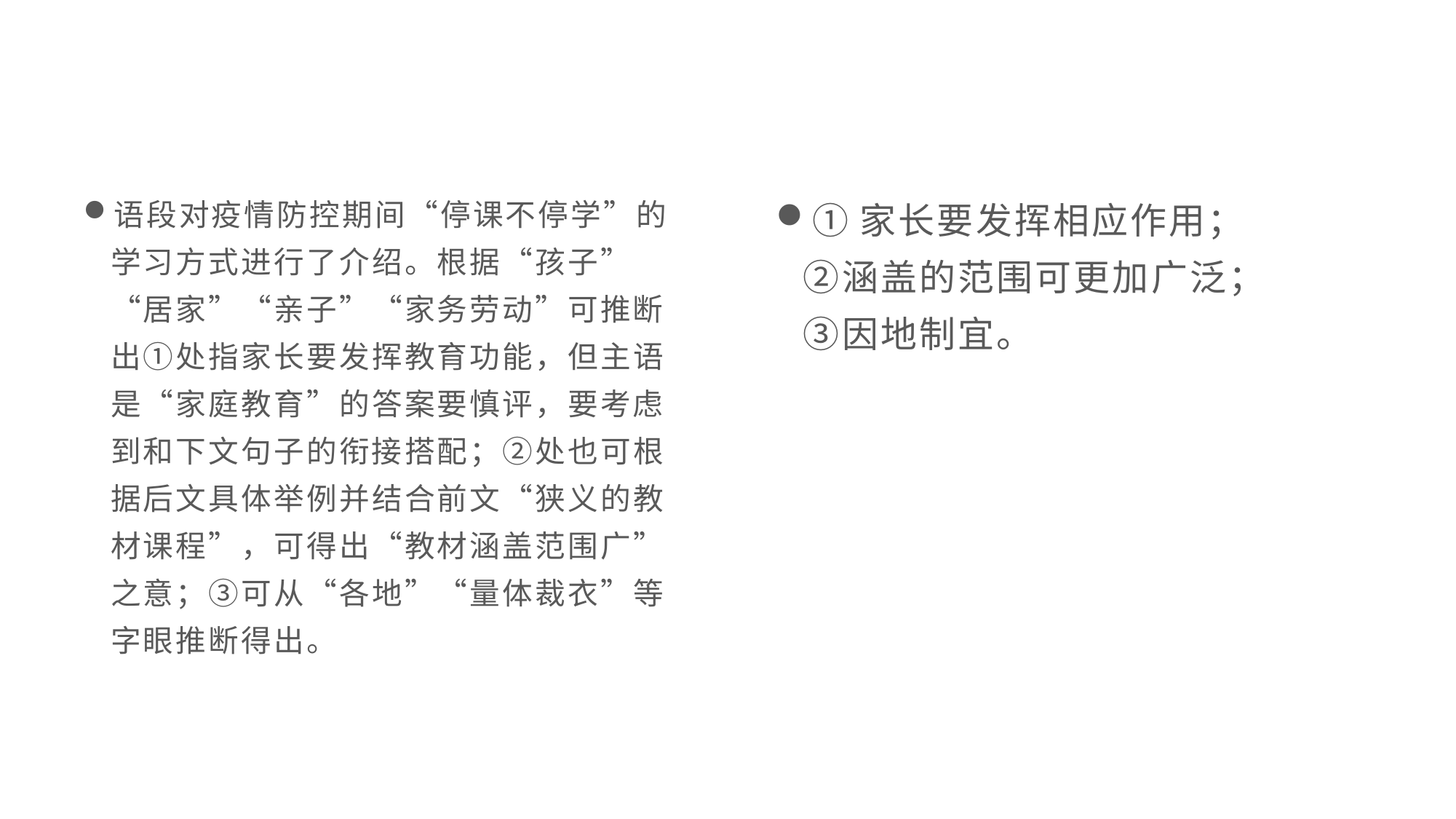

#
语段对疫情防控期间“停课不停学”的学习方式进行了介绍。根据“孩子”“居家”“亲子”“家务劳动”可推断出①处指家长要发挥教育功能，但主语是“家庭教育”的答案要慎评，要考虑到和下文句子的衔接搭配；②处也可根据后文具体举例并结合前文“狭义的教材课程”，可得出“教材涵盖范围广”之意；③可从“各地”“量体裁衣”等字眼推断得出。
①家长要发挥相应作用；
②涵盖的范围可更加广泛；
③因地制宜。